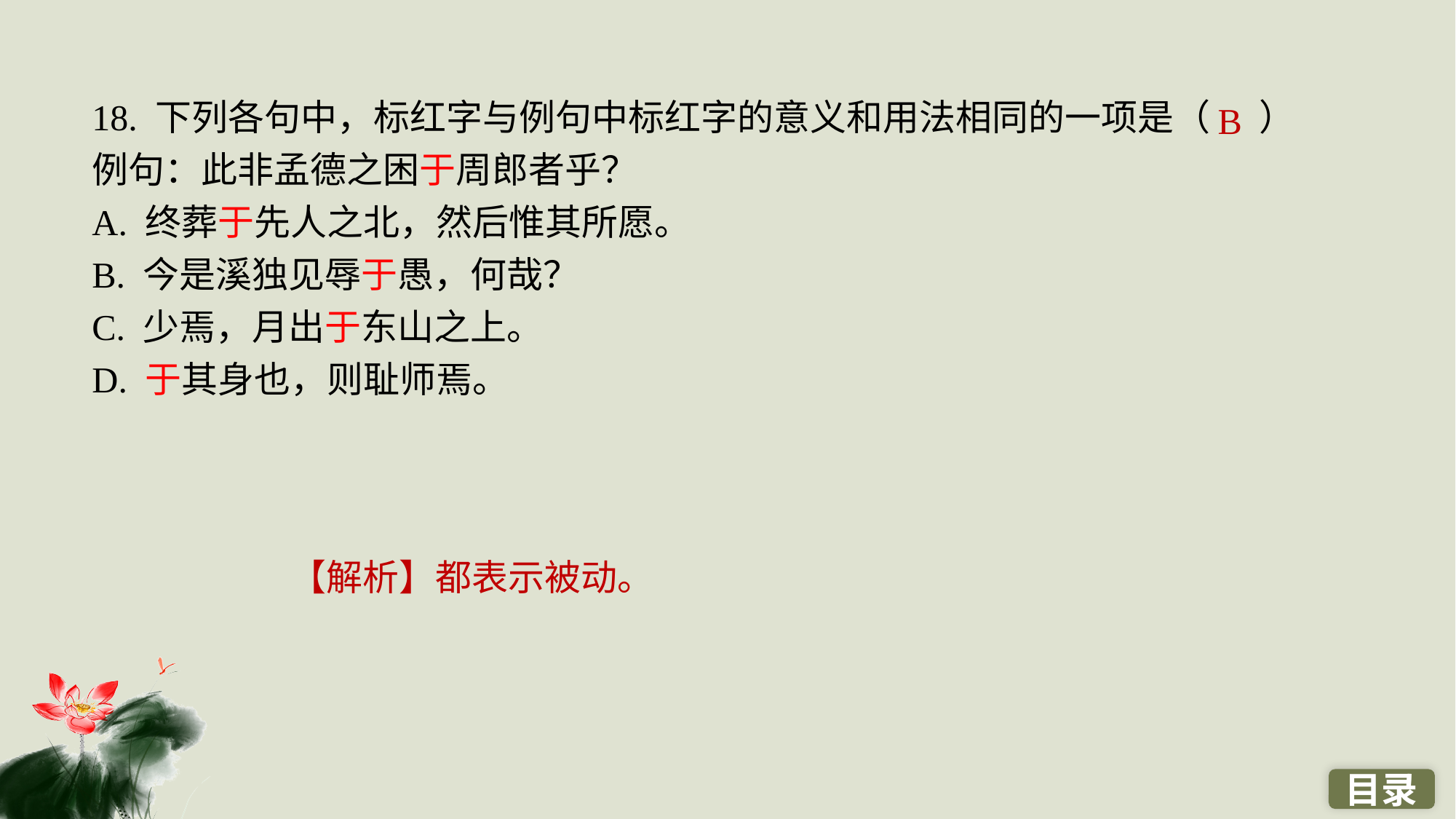

18. 下列各句中，标红字与例句中标红字的意义和用法相同的一项是（      ）
例句：此非孟德之困于周郎者乎？
A. 终葬于先人之北，然后惟其所愿。
B. 今是溪独见辱于愚，何哉？
C. 少焉，月出于东山之上。
D. 于其身也，则耻师焉。
B
【解析】都表示被动。